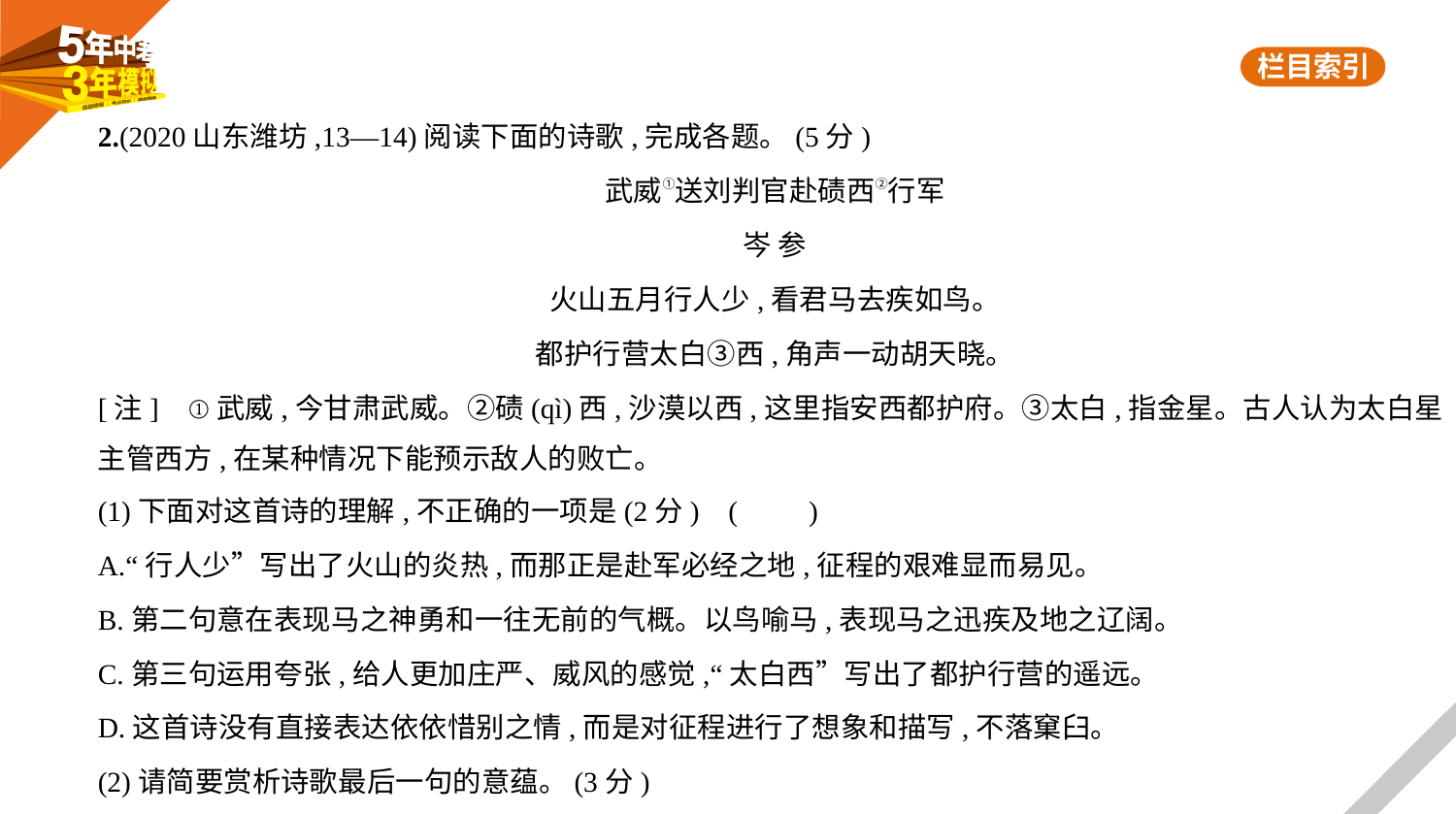

2.(2020山东潍坊,13—14)阅读下面的诗歌,完成各题。(5分)
武威①送刘判官赴碛西②行军
岑 参
火山五月行人少,看君马去疾如鸟。
都护行营太白③西,角声一动胡天晓。
[注]    ①武威,今甘肃武威。②碛(qì)西,沙漠以西,这里指安西都护府。③太白,指金星。古人认为太白星
主管西方,在某种情况下能预示敌人的败亡。

(1)下面对这首诗的理解,不正确的一项是(2分) (　　)
A.“行人少”写出了火山的炎热,而那正是赴军必经之地,征程的艰难显而易见。
B.第二句意在表现马之神勇和一往无前的气概。以鸟喻马,表现马之迅疾及地之辽阔。
C.第三句运用夸张,给人更加庄严、威风的感觉,“太白西”写出了都护行营的遥远。
D.这首诗没有直接表达依依惜别之情,而是对征程进行了想象和描写,不落窠臼。
(2)请简要赏析诗歌最后一句的意蕴。(3分)